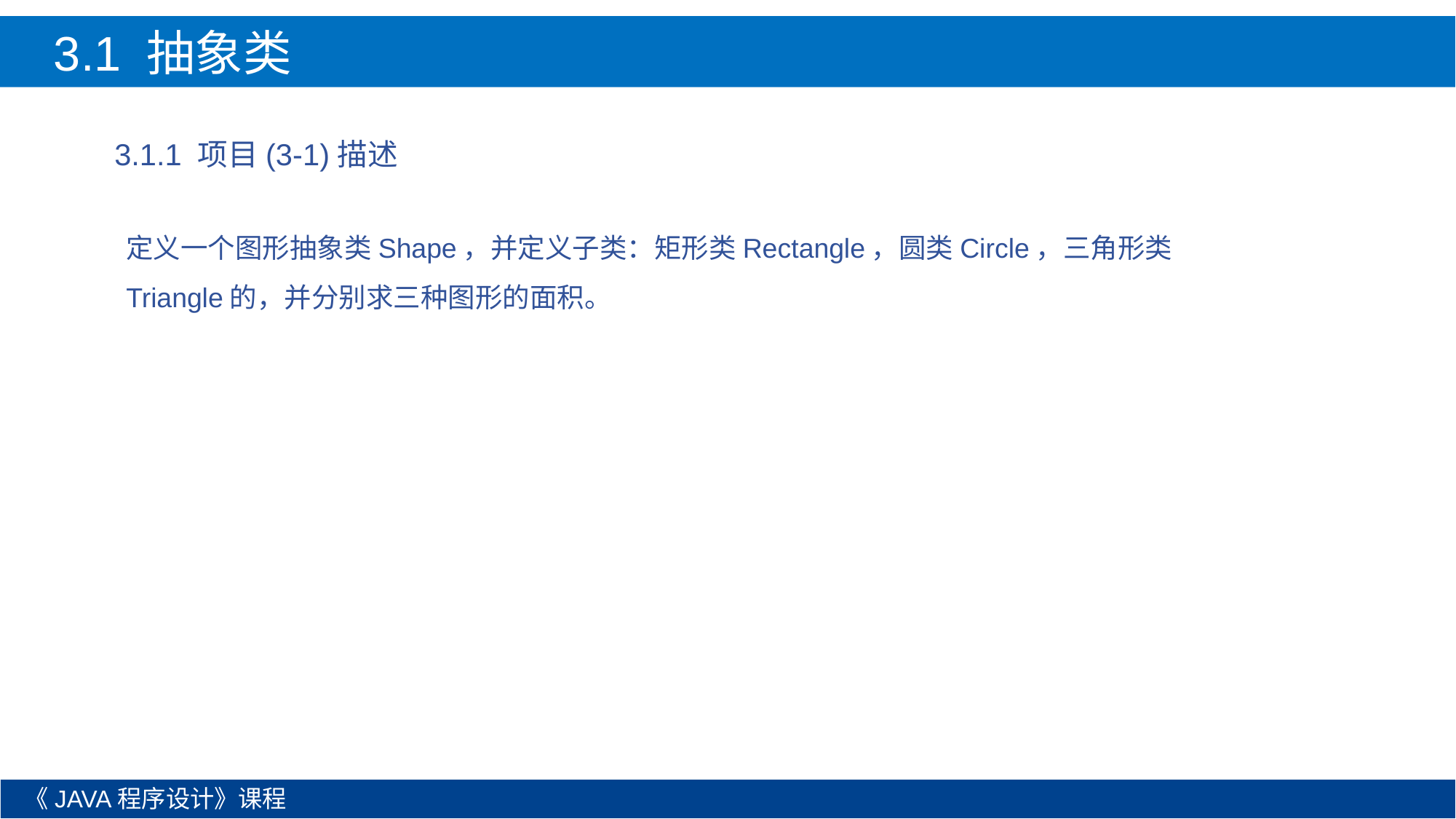

3.1 抽象类
3.1.1 项目(3-1)描述
定义一个图形抽象类Shape，并定义子类：矩形类Rectangle，圆类Circle，三角形类Triangle的，并分别求三种图形的面积。
《JAVA程序设计》课程